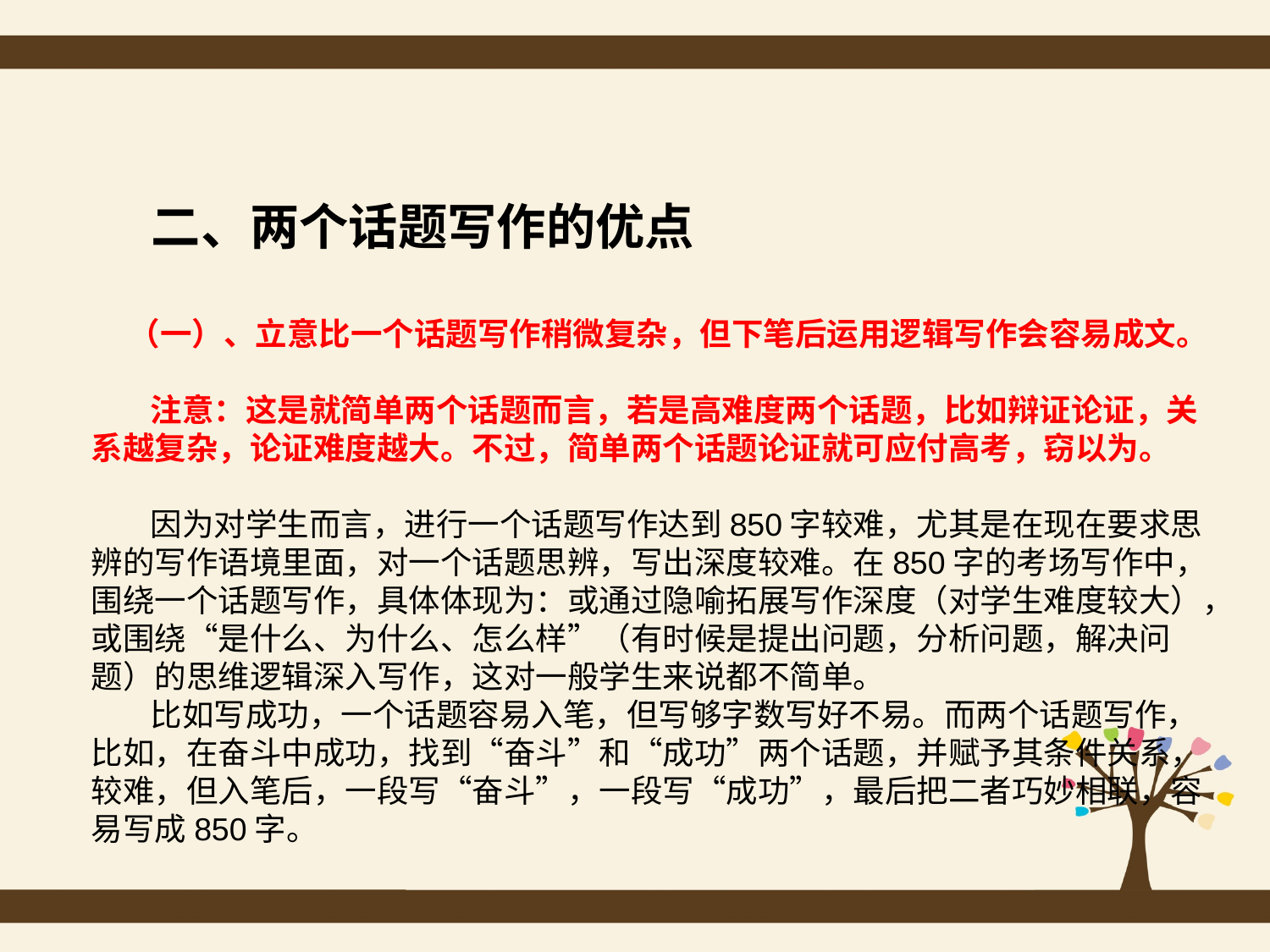

二、两个话题写作的优点

（一）、立意比一个话题写作稍微复杂，但下笔后运用逻辑写作会容易成文。

  注意：这是就简单两个话题而言，若是高难度两个话题，比如辩证论证，关系越复杂，论证难度越大。不过，简单两个话题论证就可应付高考，窃以为。

  因为对学生而言，进行一个话题写作达到850字较难，尤其是在现在要求思辨的写作语境里面，对一个话题思辨，写出深度较难。在850字的考场写作中，围绕一个话题写作，具体体现为：或通过隐喻拓展写作深度（对学生难度较大），或围绕“是什么、为什么、怎么样”（有时候是提出问题，分析问题，解决问题）的思维逻辑深入写作，这对一般学生来说都不简单。
  比如写成功，一个话题容易入笔，但写够字数写好不易。而两个话题写作，比如，在奋斗中成功，找到“奋斗”和“成功”两个话题，并赋予其条件关系，较难，但入笔后，一段写“奋斗”，一段写“成功”，最后把二者巧妙相联，容易写成850字。